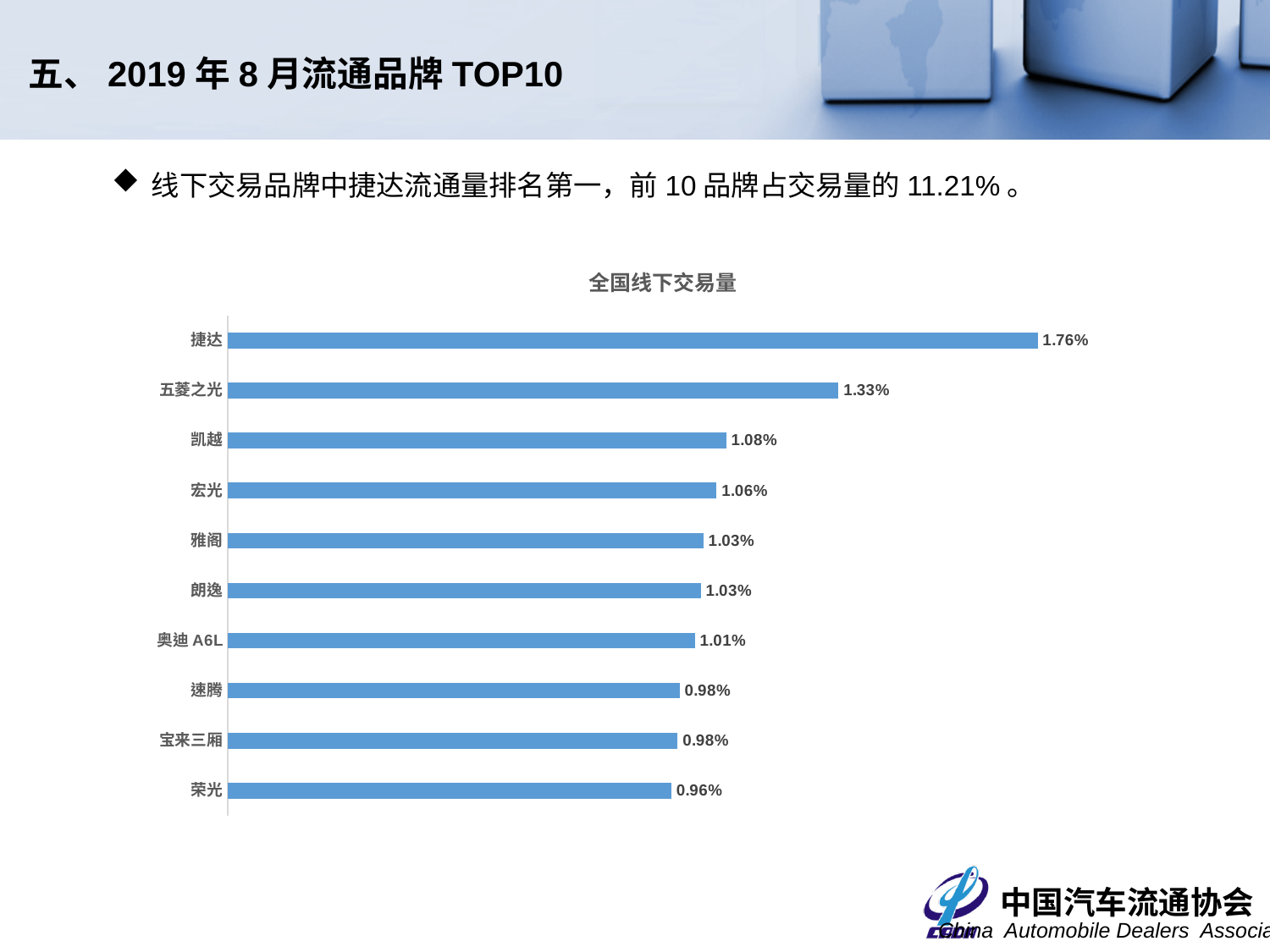

五、2019年8月流通品牌TOP10
线下交易品牌中捷达流通量排名第一，前10品牌占交易量的11.21%。

### Chart: 全国线下交易量

| Category |  |
|---|---|
| 荣光 | 0.009620206574497941 |
| 宝来三厢 | 0.009758229624347267 |
| 速腾 | 0.009799636539302064 |
| 奥迪A6L | 0.010135492627268754 |
| 朗逸 | 0.010259713372133146 |
| 雅阁 | 0.010319523360401187 |
| 宏光 | 0.010604770996756458 |
| 凯越 | 0.010811805571530445 |
| 五菱之光 | 0.013250212785535185 |
| 捷达 | 0.017570334245819053 |